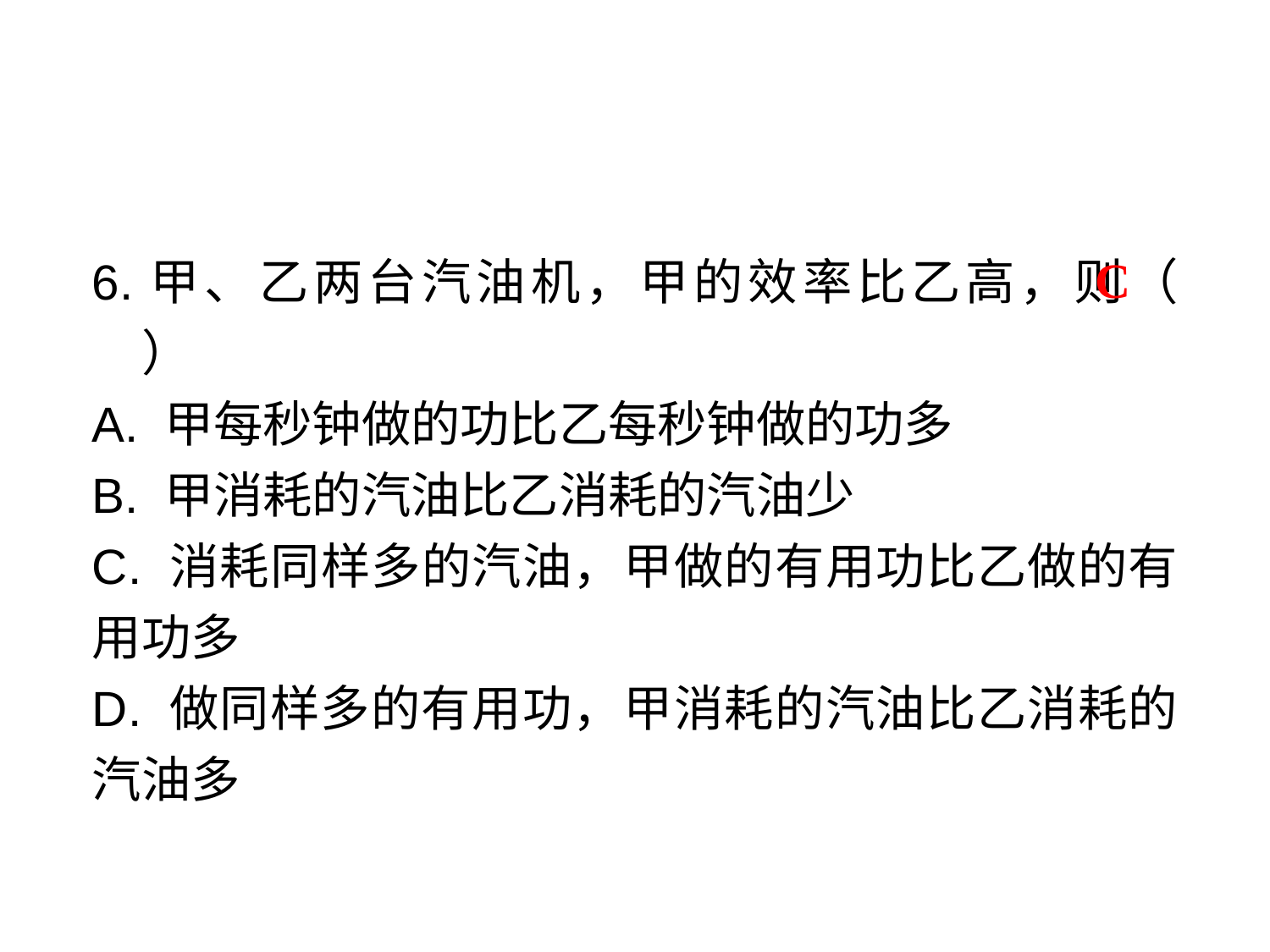

6.甲、乙两台汽油机，甲的效率比乙高，则（ 　）
A. 甲每秒钟做的功比乙每秒钟做的功多
B. 甲消耗的汽油比乙消耗的汽油少
C. 消耗同样多的汽油，甲做的有用功比乙做的有用功多
D. 做同样多的有用功，甲消耗的汽油比乙消耗的汽油多
C